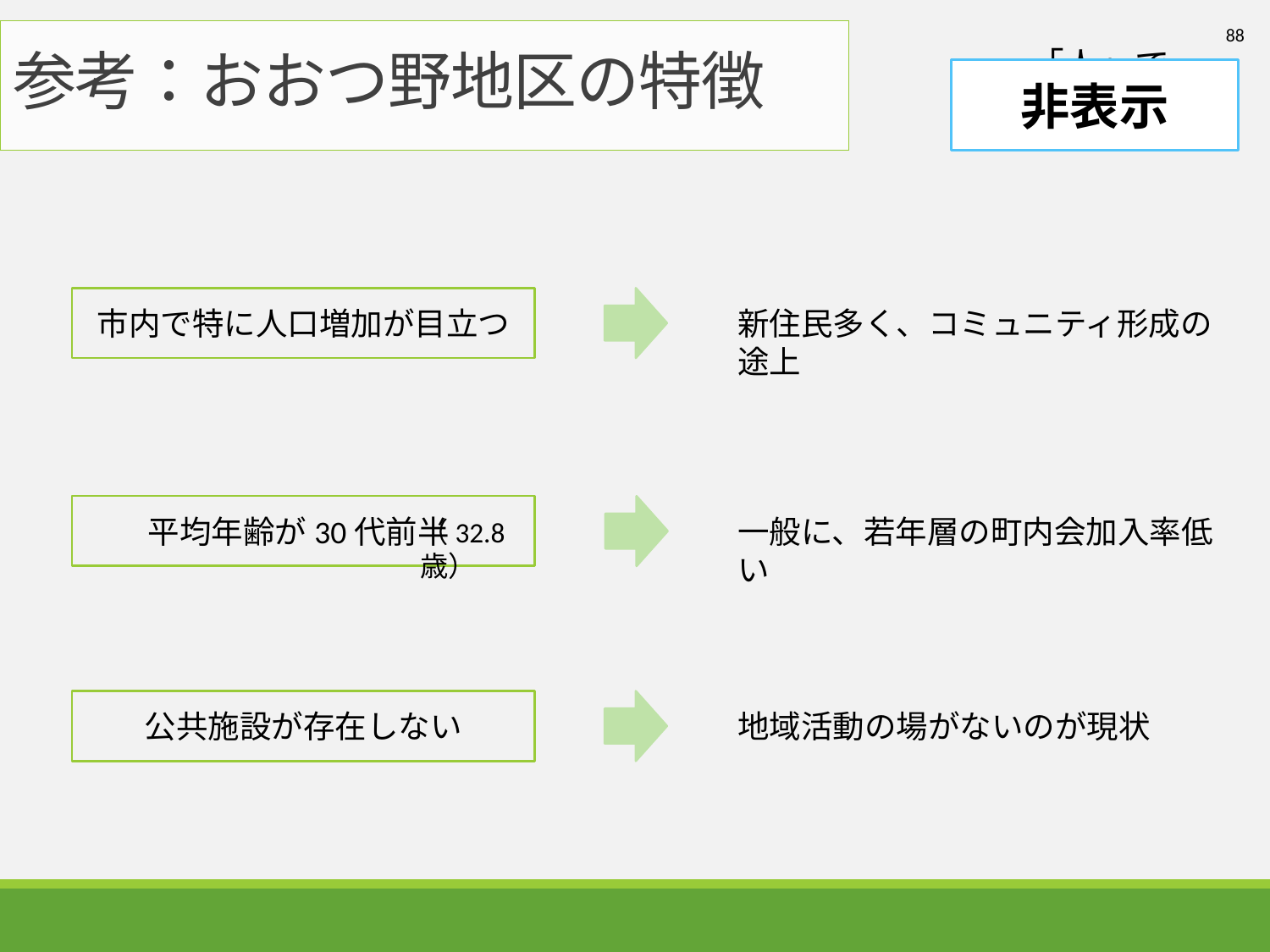

88
# 参考：おおつ野地区の特徴
非表示
「人」で繋ぐ
市内で特に人口増加が目立つ

新住民多く、コミュニティ形成の途上
　　平均年齢が30代前半

一般に、若年層の町内会加入率低い
（32.8歳）
公共施設が存在しない

地域活動の場がないのが現状